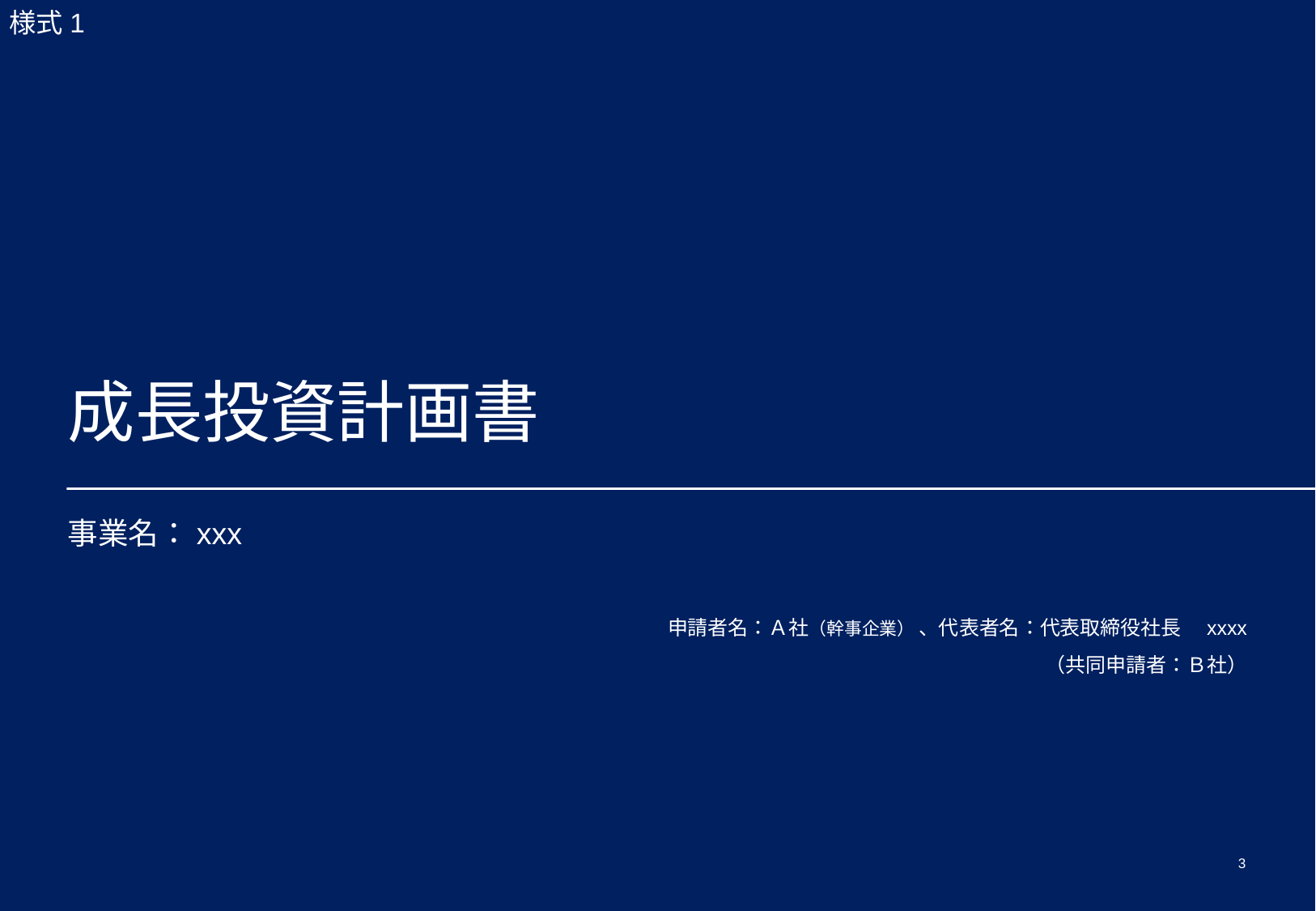

様式1
# 成長投資計画書
事業名：xxx
申請者名：Ａ社（幹事企業） 、代表者名：代表取締役社長　xxxx

（共同申請者：Ｂ社）